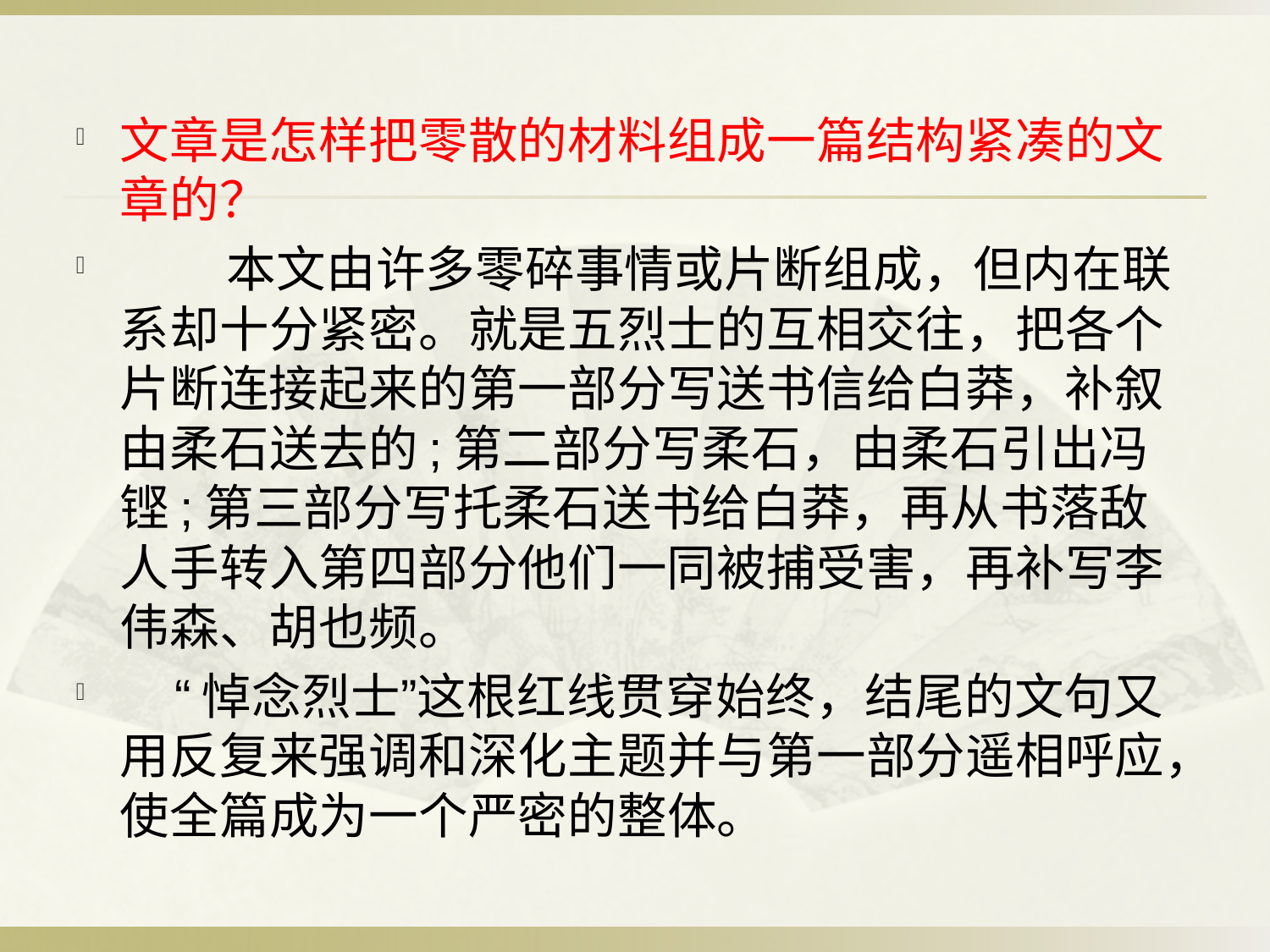

文章是怎样把零散的材料组成一篇结构紧凑的文章的？
       本文由许多零碎事情或片断组成，但内在联系却十分紧密。就是五烈士的互相交往，把各个片断连接起来的第一部分写送书信给白莽，补叙由柔石送去的;第二部分写柔石，由柔石引出冯铿;第三部分写托柔石送书给白莽，再从书落敌人手转入第四部分他们一同被捕受害，再补写李伟森、胡也频。
    “悼念烈士”这根红线贯穿始终，结尾的文句又用反复来强调和深化主题并与第一部分遥相呼应，使全篇成为一个严密的整体。